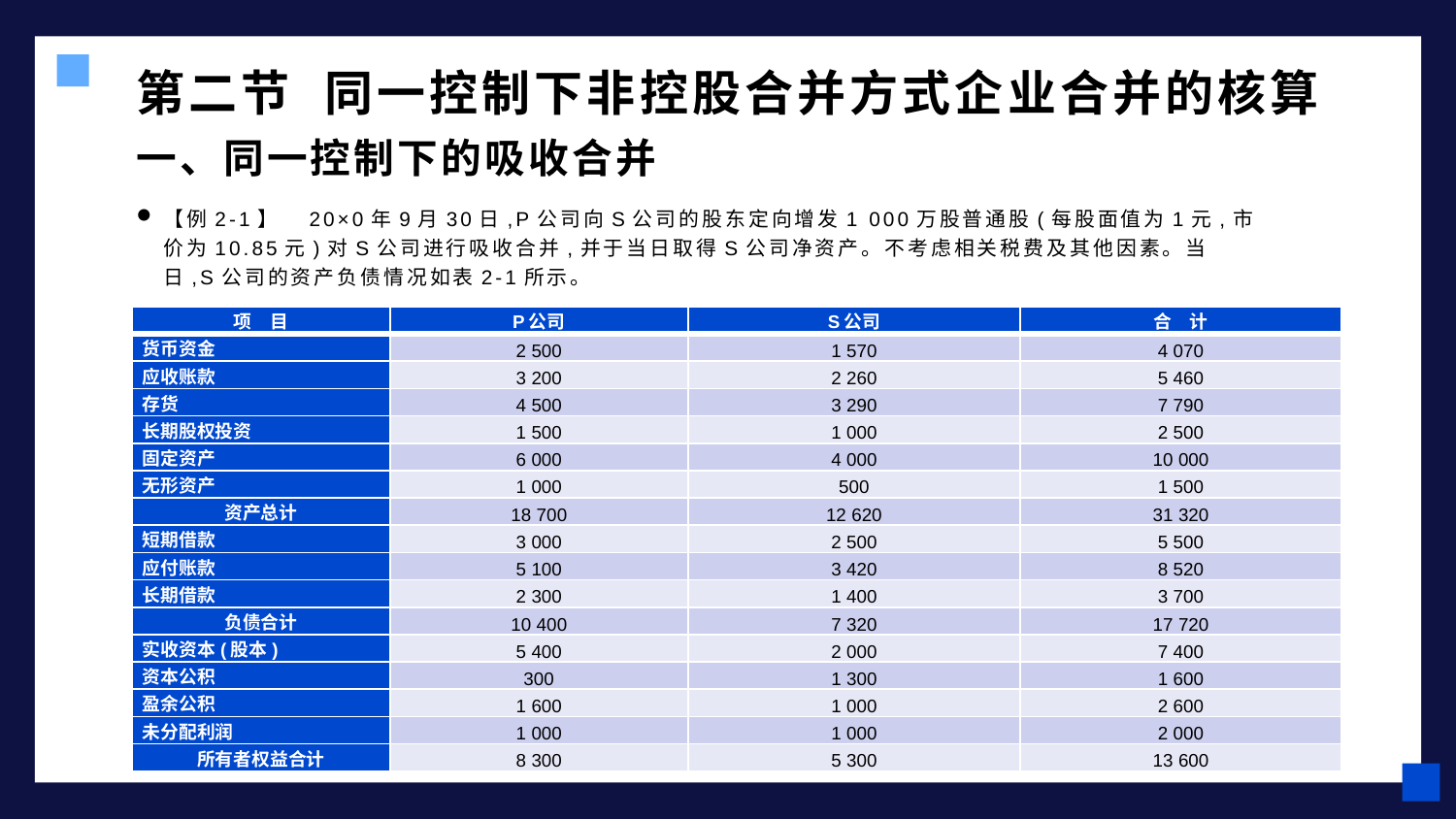

# 第二节  同一控制下非控股合并方式企业合并的核算
一、同一控制下的吸收合并
【例2-1】　20×0年9月30日,P公司向S公司的股东定向增发1 000万股普通股(每股面值为1元,市价为10.85元)对S公司进行吸收合并,并于当日取得S公司净资产。不考虑相关税费及其他因素。当日,S公司的资产负债情况如表2-1所示。
| 项　目 | P公司 | S公司 | 合　计 |
| --- | --- | --- | --- |
| 货币资金 | 2 500 | 1 570 | 4 070 |
| 应收账款 | 3 200 | 2 260 | 5 460 |
| 存货 | 4 500 | 3 290 | 7 790 |
| 长期股权投资 | 1 500 | 1 000 | 2 500 |
| 固定资产 | 6 000 | 4 000 | 10 000 |
| 无形资产 | 1 000 | 500 | 1 500 |
| 资产总计 | 18 700 | 12 620 | 31 320 |
| 短期借款 | 3 000 | 2 500 | 5 500 |
| 应付账款 | 5 100 | 3 420 | 8 520 |
| 长期借款 | 2 300 | 1 400 | 3 700 |
| 负债合计 | 10 400 | 7 320 | 17 720 |
| 实收资本(股本) | 5 400 | 2 000 | 7 400 |
| 资本公积 | 300 | 1 300 | 1 600 |
| 盈余公积 | 1 600 | 1 000 | 2 600 |
| 未分配利润 | 1 000 | 1 000 | 2 000 |
| 所有者权益合计 | 8 300 | 5 300 | 13 600 |